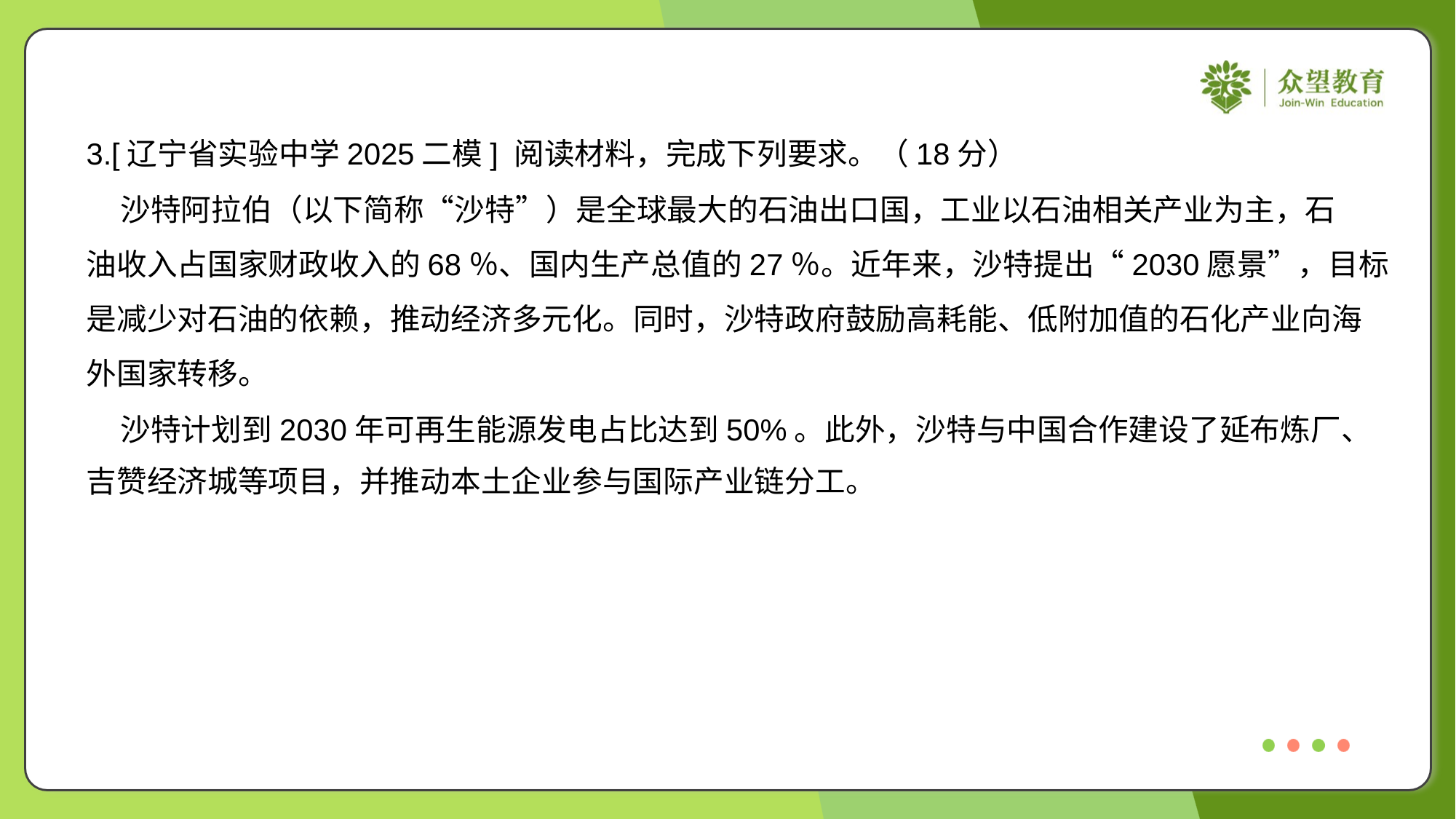

3.[辽宁省实验中学2025二模] 阅读材料，完成下列要求。（18分）
    沙特阿拉伯（以下简称“沙特”）是全球最大的石油出口国，工业以石油相关产业为主，石
油收入占国家财政收入的68％、国内生产总值的27％。近年来，沙特提出“2030愿景”，目标
是减少对石油的依赖，推动经济多元化。同时，沙特政府鼓励高耗能、低附加值的石化产业向海
外国家转移。
    沙特计划到2030年可再生能源发电占比达到50%。此外，沙特与中国合作建设了延布炼厂、
吉赞经济城等项目，并推动本土企业参与国际产业链分工。